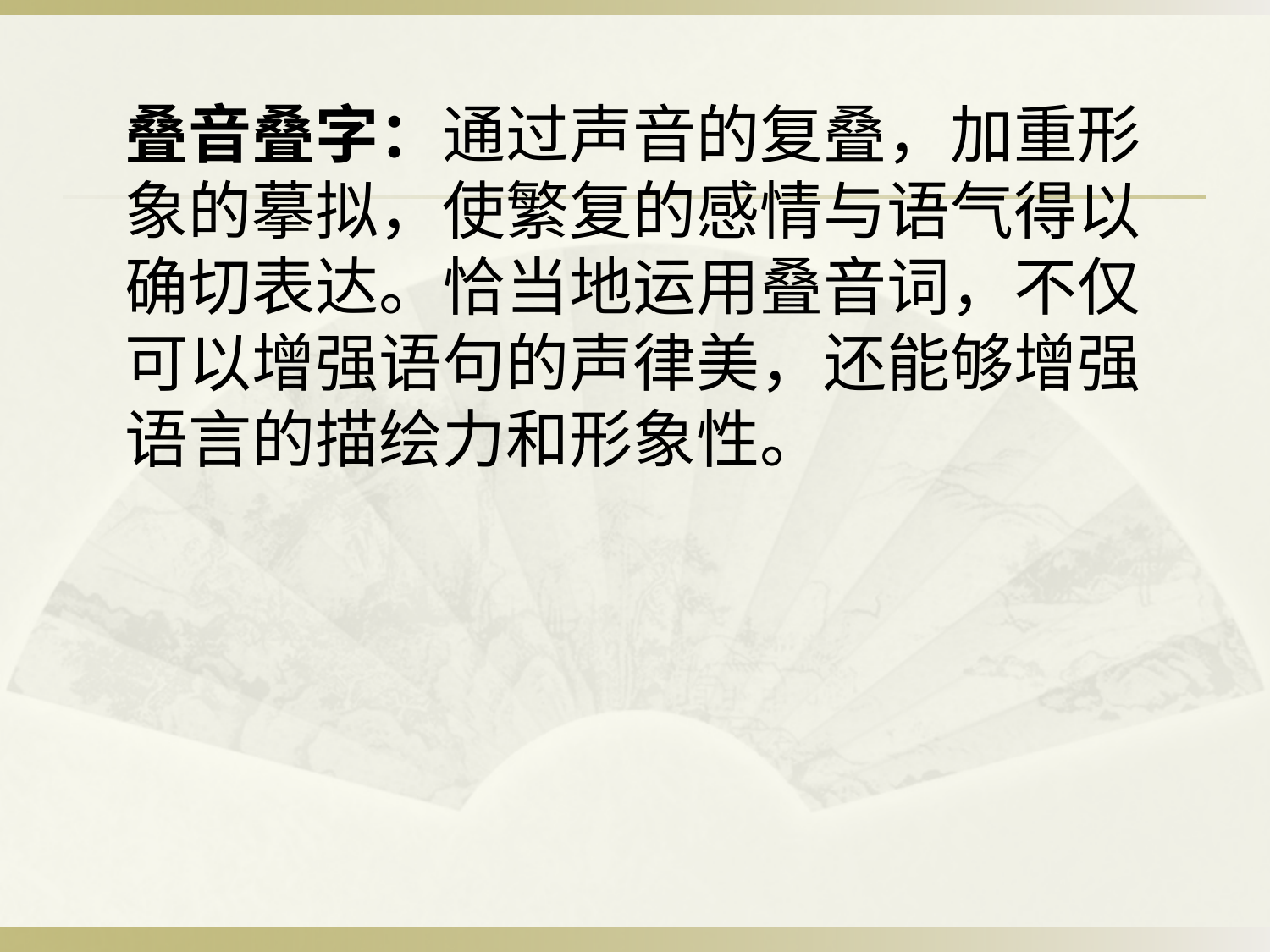

叠音叠字：通过声音的复叠，加重形象的摹拟，使繁复的感情与语气得以确切表达。恰当地运用叠音词，不仅可以增强语句的声律美，还能够增强语言的描绘力和形象性。